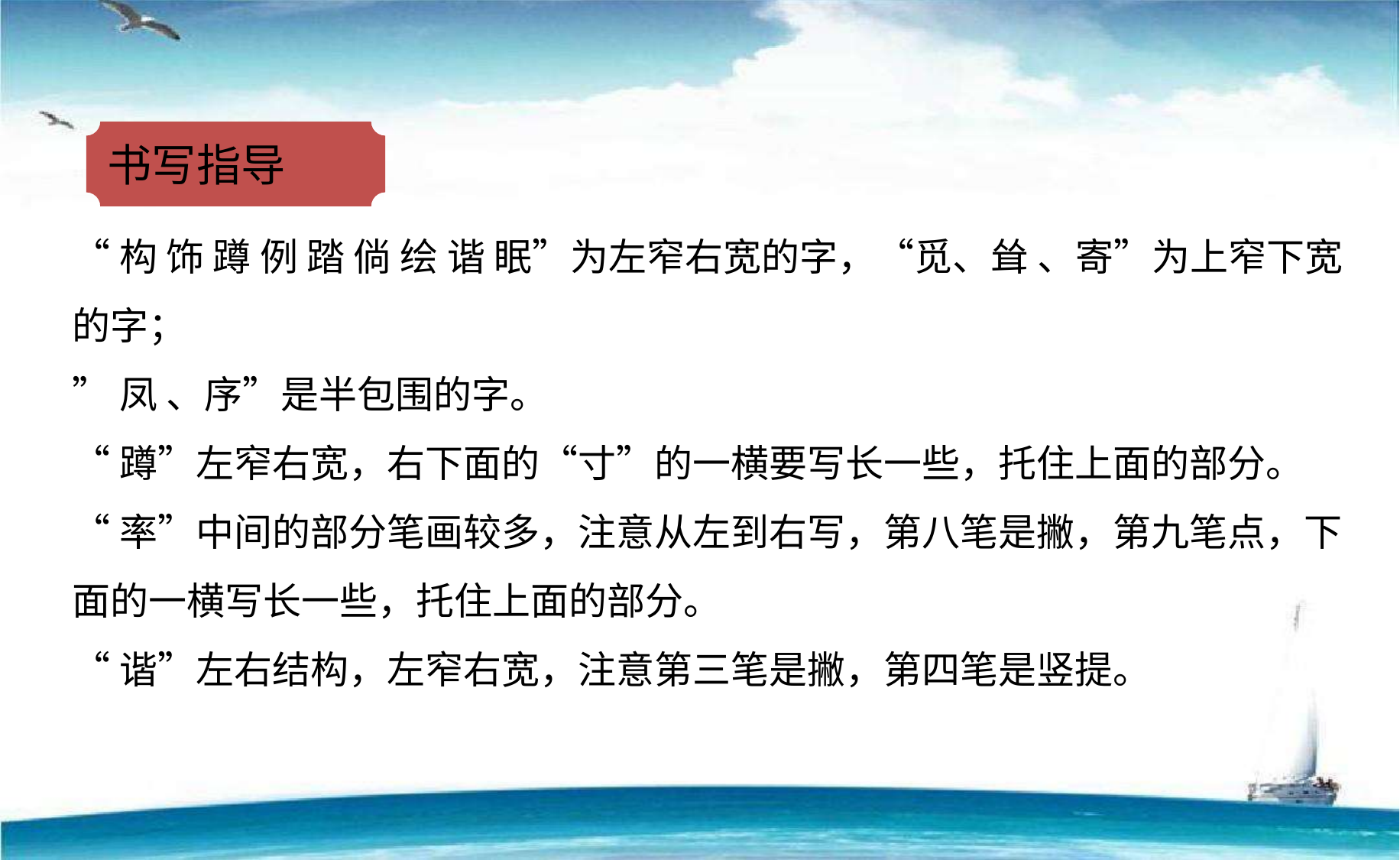

书写指导
“构 饰 蹲 例 踏 倘 绘 谐 眠”为左窄右宽的字，“觅、耸 、寄”为上窄下宽的字；
”凤 、序”是半包围的字。
“蹲”左窄右宽，右下面的“寸”的一横要写长一些，托住上面的部分。
“率”中间的部分笔画较多，注意从左到右写，第八笔是撇，第九笔点，下面的一横写长一些，托住上面的部分。
“谐”左右结构，左窄右宽，注意第三笔是撇，第四笔是竖提。